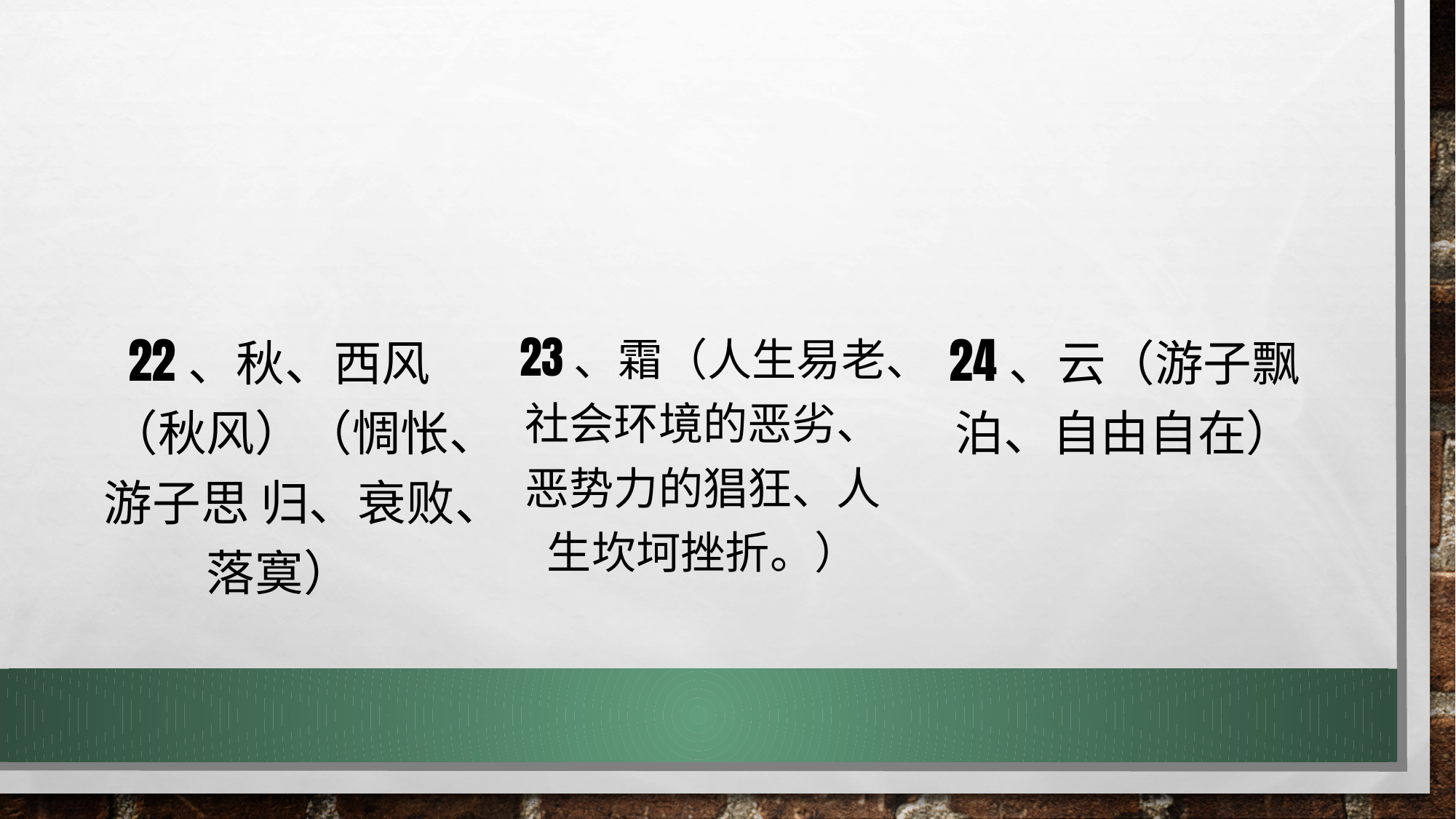

#

22、秋、西风（秋风）（惆怅、游子思 归、衰败、落寞）
23、霜（人生易老、社会环境的恶劣、 恶势力的猖狂、人生坎坷挫折。）
24、云（游子飘泊、自由自在）